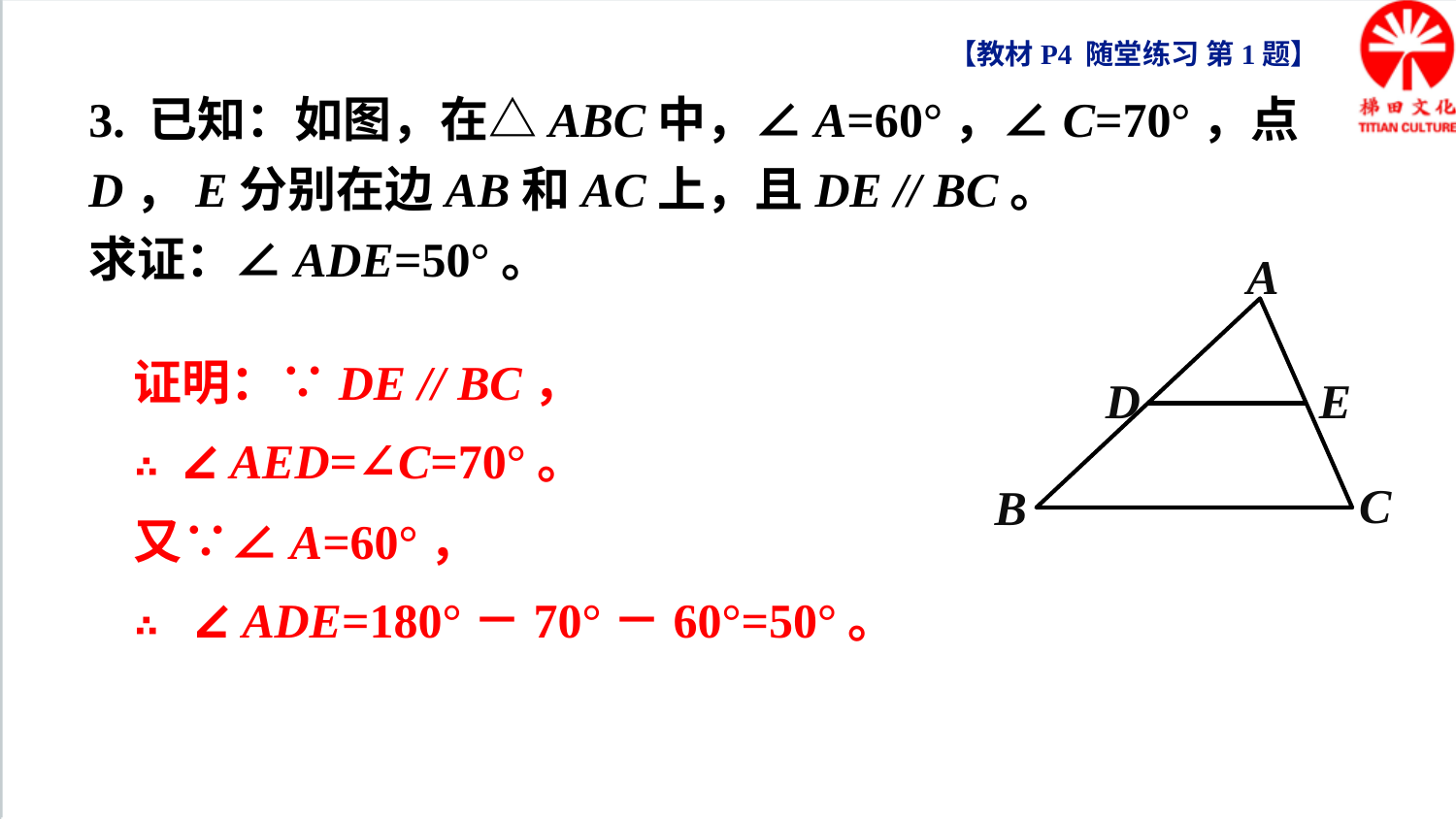

【教材P4 随堂练习 第1题】
3. 已知：如图，在△ABC中，∠A=60°，∠C=70°，点D，E分别在边AB和AC上，且DE // BC。
求证：∠ADE=50°。
A

D
E
C
B
证明：∵DE // BC，
∴∠AED=∠C=70°。
又∵∠A=60°，
∴ ∠ADE=180°－70°－60°=50°。